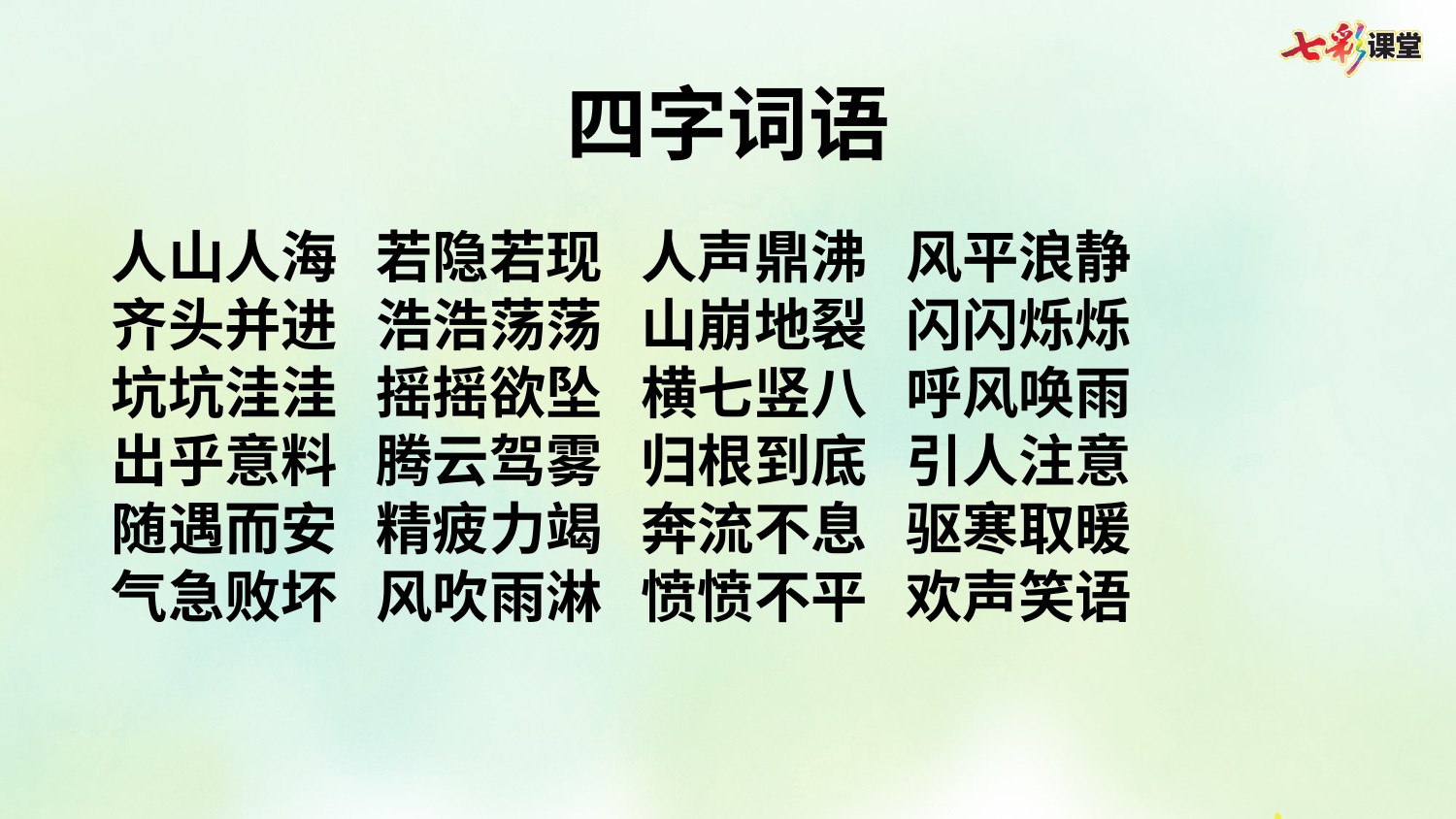

四字词语
人山人海   若隐若现   人声鼎沸   风平浪静
齐头并进   浩浩荡荡   山崩地裂   闪闪烁烁
坑坑洼洼   摇摇欲坠   横七竖八   呼风唤雨
出乎意料   腾云驾雾   归根到底   引人注意
随遇而安   精疲力竭   奔流不息   驱寒取暖
气急败坏   风吹雨淋   愤愤不平   欢声笑语